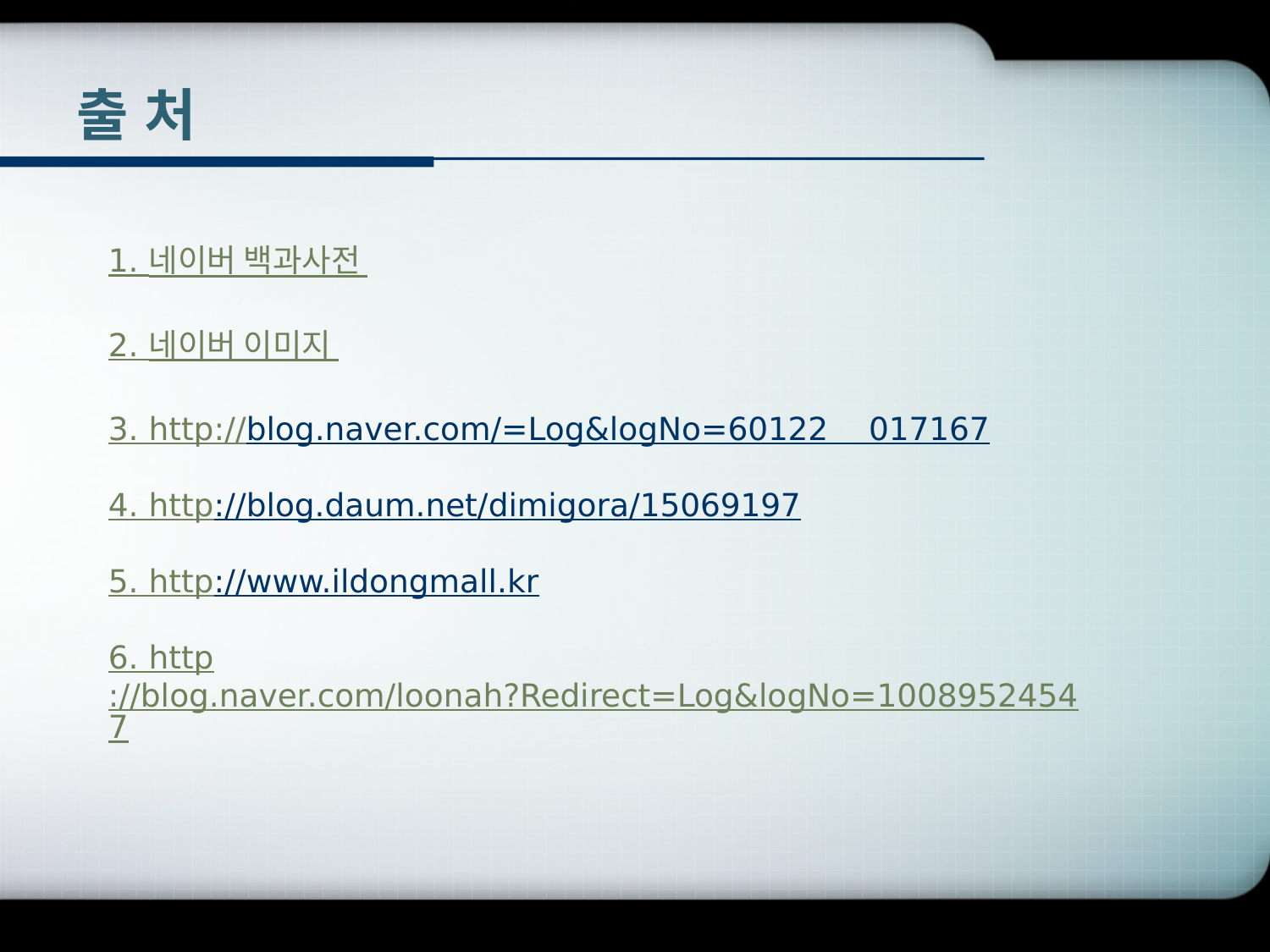

# 출 처
1. 네이버 백과사전

2. 네이버 이미지

3. http://blog.naver.com/=Log&logNo=60122    017167

4. http://blog.daum.net/dimigora/15069197

5. http://www.ildongmall.kr

6. http://blog.naver.com/loonah?Redirect=Log&logNo=10089524547